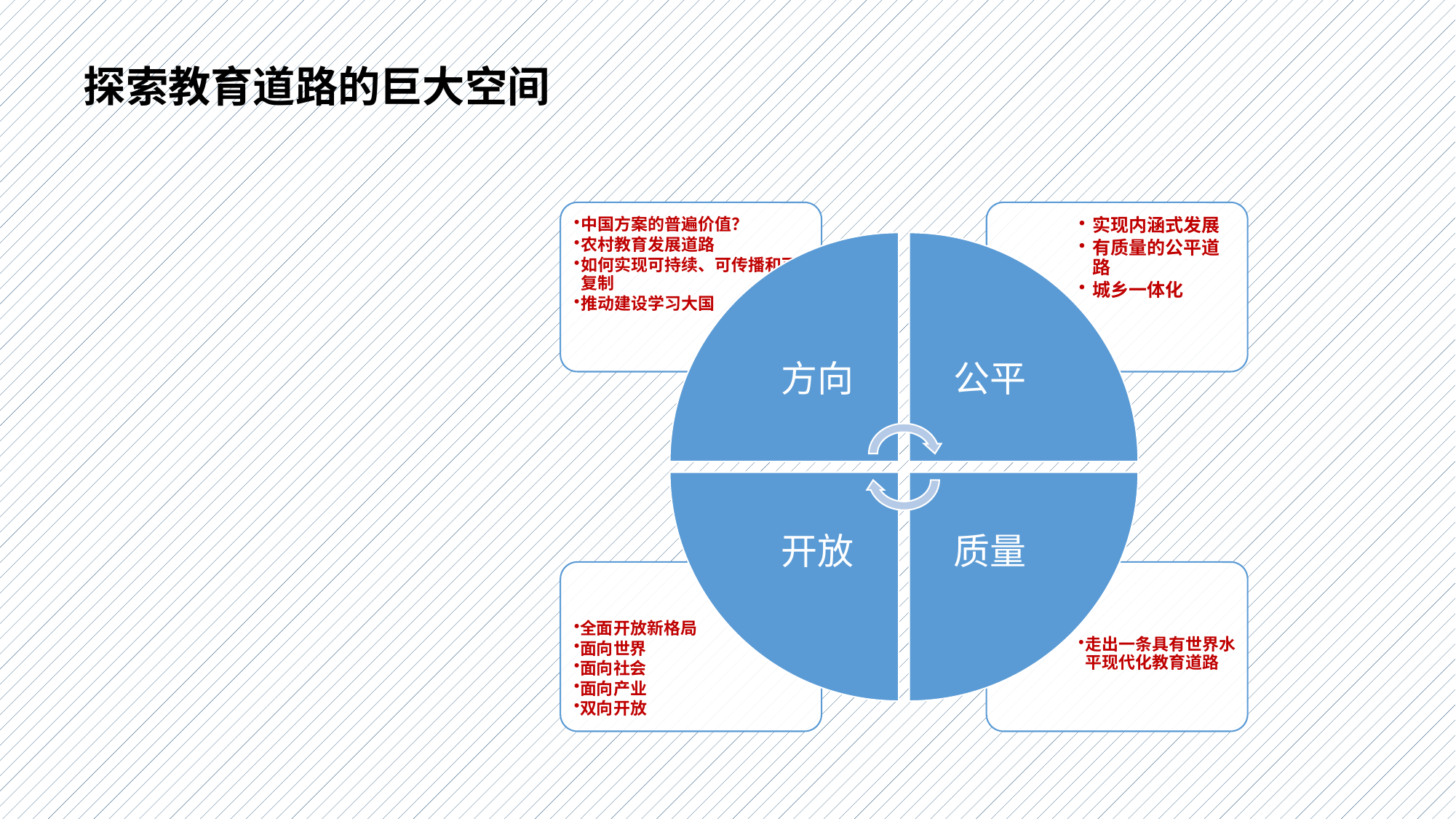

探索教育道路的巨大空间

走出一条具有世界水平现代化教育道路
全面开放新格局
面向世界
面向社会
面向产业
双向开放

实现内涵式发展
有质量的公平道路
城乡一体化
中国方案的普遍价值？
农村教育发展道路
如何实现可持续、可传播和可复制
推动建设学习大国

方向
公平
质量
开放